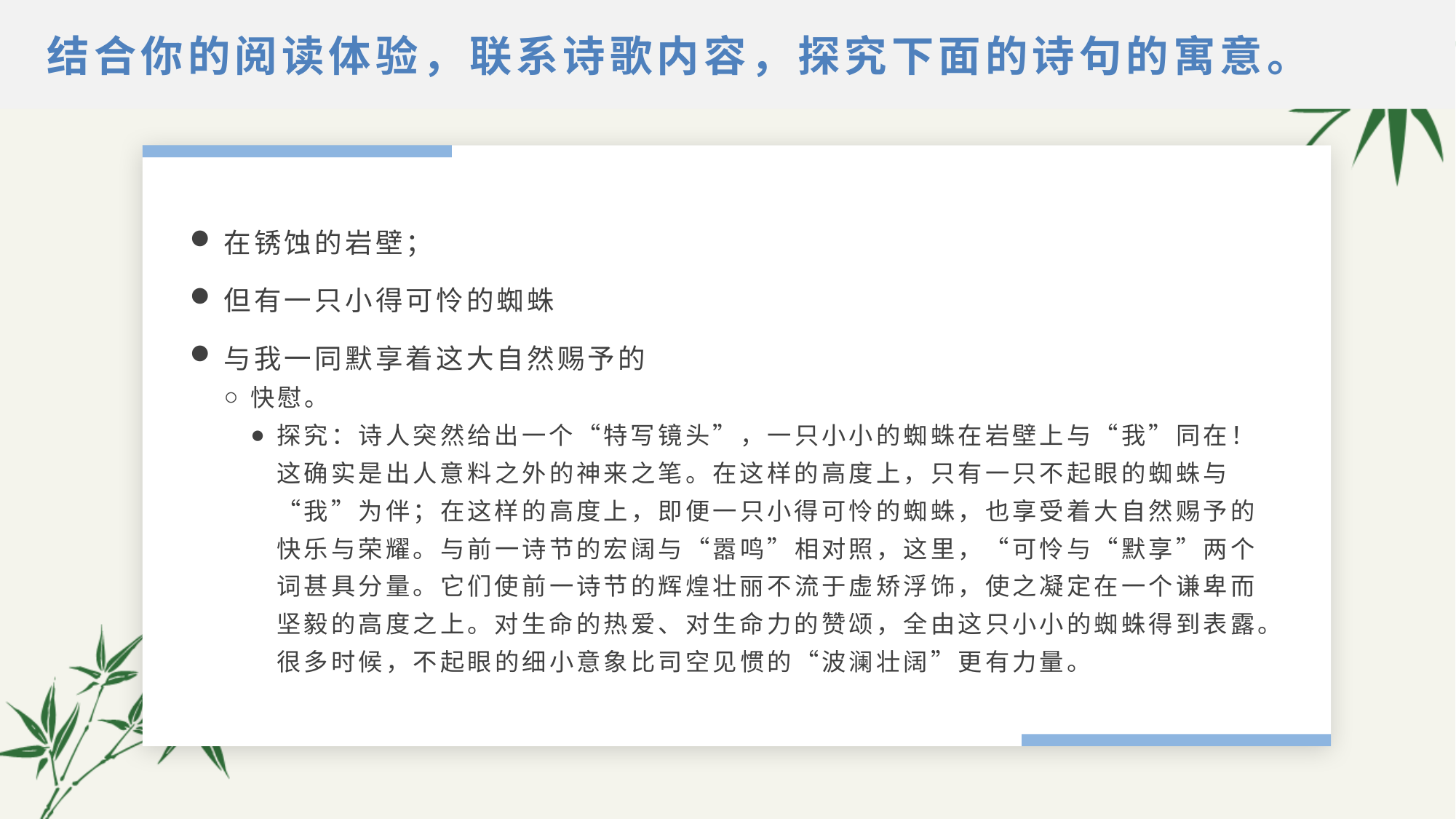

结合你的阅读体验，联系诗歌内容，探究下面的诗句的寓意。

在锈蚀的岩壁；
但有一只小得可怜的蜘蛛
与我一同默享着这大自然赐予的
快慰。
探究：诗人突然给出一个“特写镜头”，一只小小的蜘蛛在岩壁上与“我”同在！这确实是出人意料之外的神来之笔。在这样的高度上，只有一只不起眼的蜘蛛与“我”为伴；在这样的高度上，即便一只小得可怜的蜘蛛，也享受着大自然赐予的快乐与荣耀。与前一诗节的宏阔与“嚣鸣”相对照，这里，“可怜与“默享”两个词甚具分量。它们使前一诗节的辉煌壮丽不流于虚矫浮饰，使之凝定在一个谦卑而坚毅的高度之上。对生命的热爱、对生命力的赞颂，全由这只小小的蜘蛛得到表露。很多时候，不起眼的细小意象比司空见惯的“波澜壮阔”更有力量。